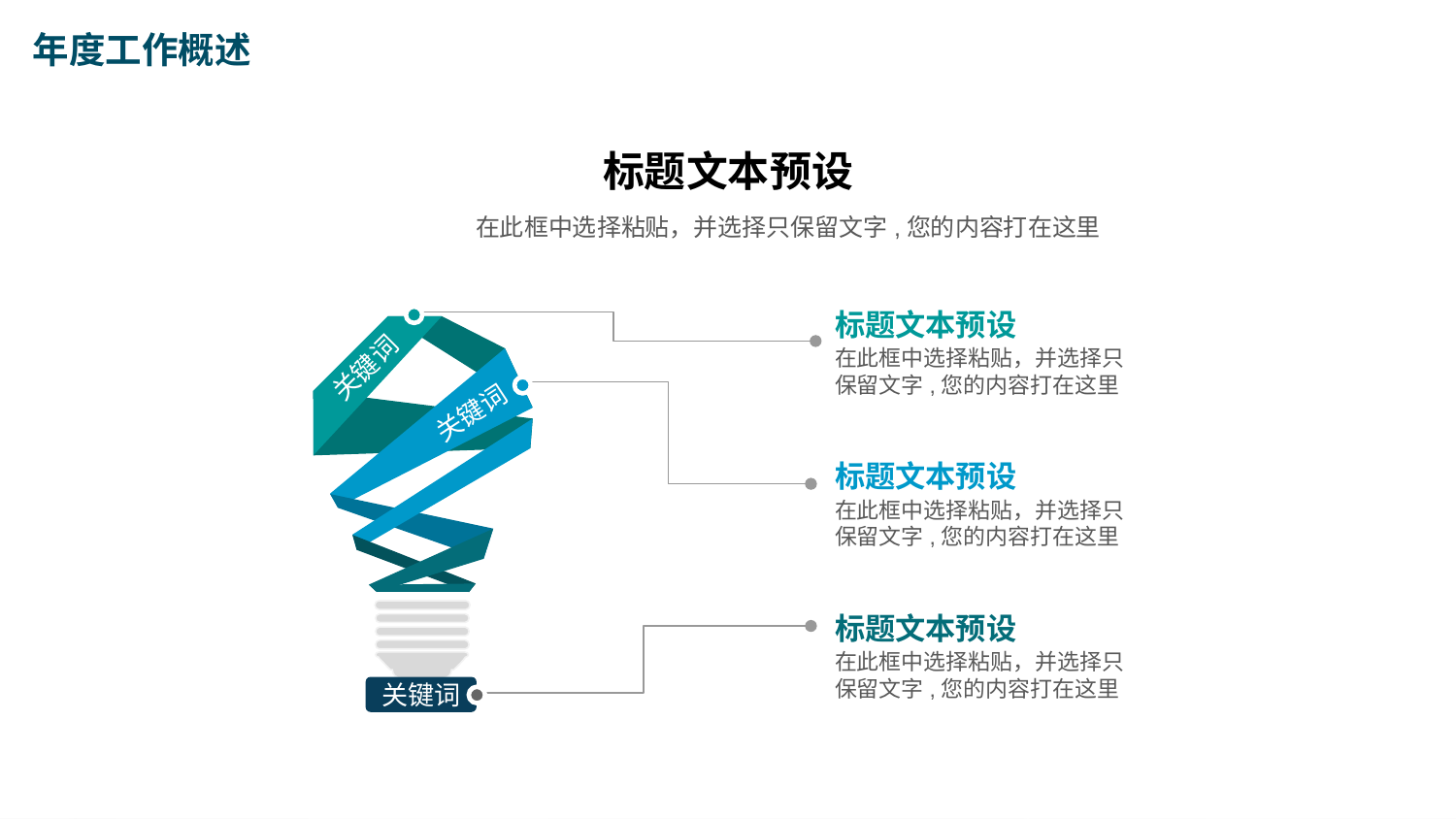

年度工作概述
标题文本预设
在此框中选择粘贴，并选择只保留文字,您的内容打在这里
标题文本预设
在此框中选择粘贴，并选择只保留文字,您的内容打在这里

关键词

关键词

标题文本预设
在此框中选择粘贴，并选择只保留文字,您的内容打在这里

标题文本预设
在此框中选择粘贴，并选择只保留文字,您的内容打在这里
关键词